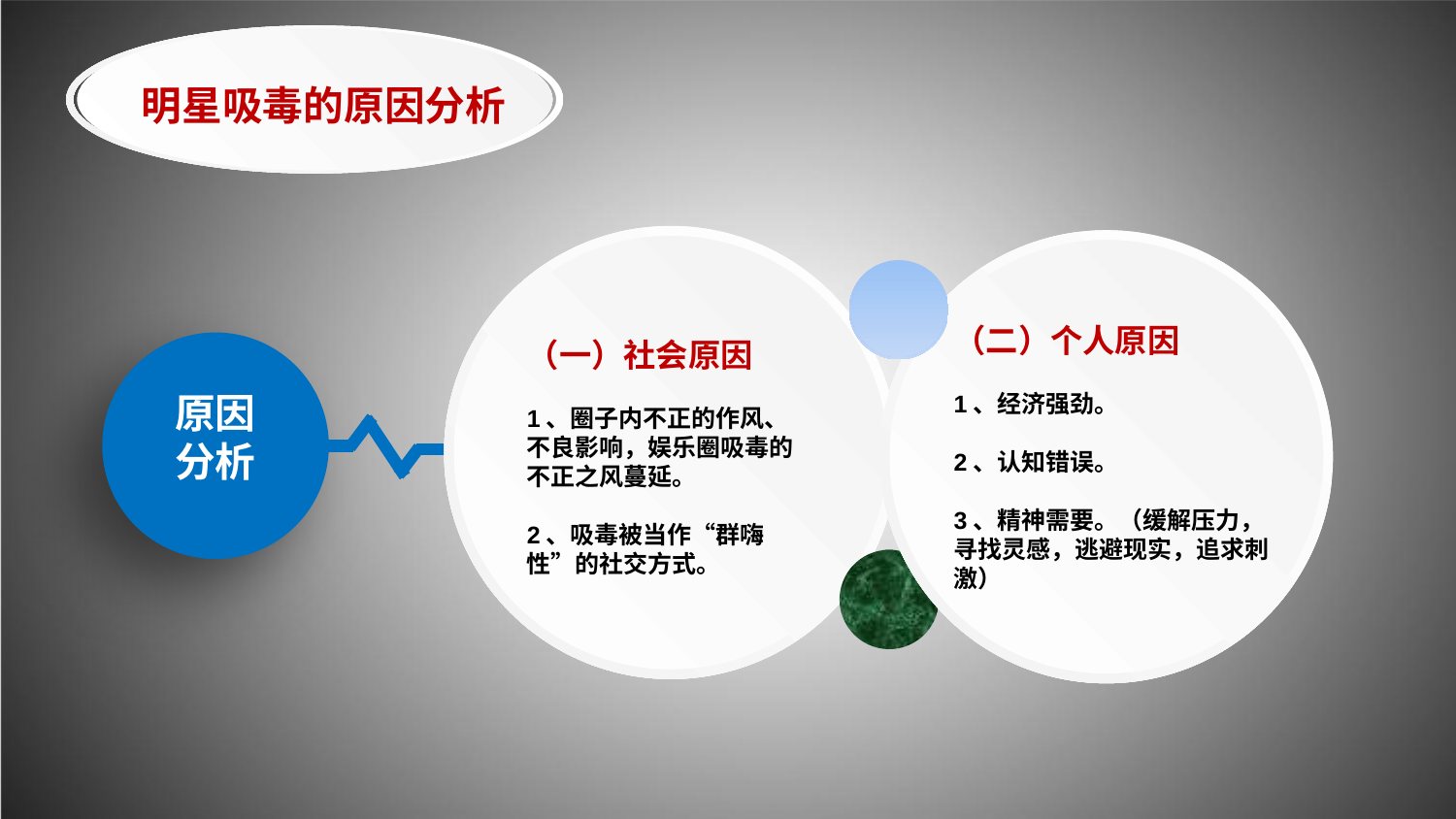

明星吸毒的原因分析

（二）个人原因

1、经济强劲。

2、认知错误。

3、精神需要。（缓解压力，寻找灵感，逃避现实，追求刺激）

（一）社会原因

1、圈子内不正的作风、不良影响，娱乐圈吸毒的不正之风蔓延。

2、吸毒被当作“群嗨性”的社交方式。
原因
分析